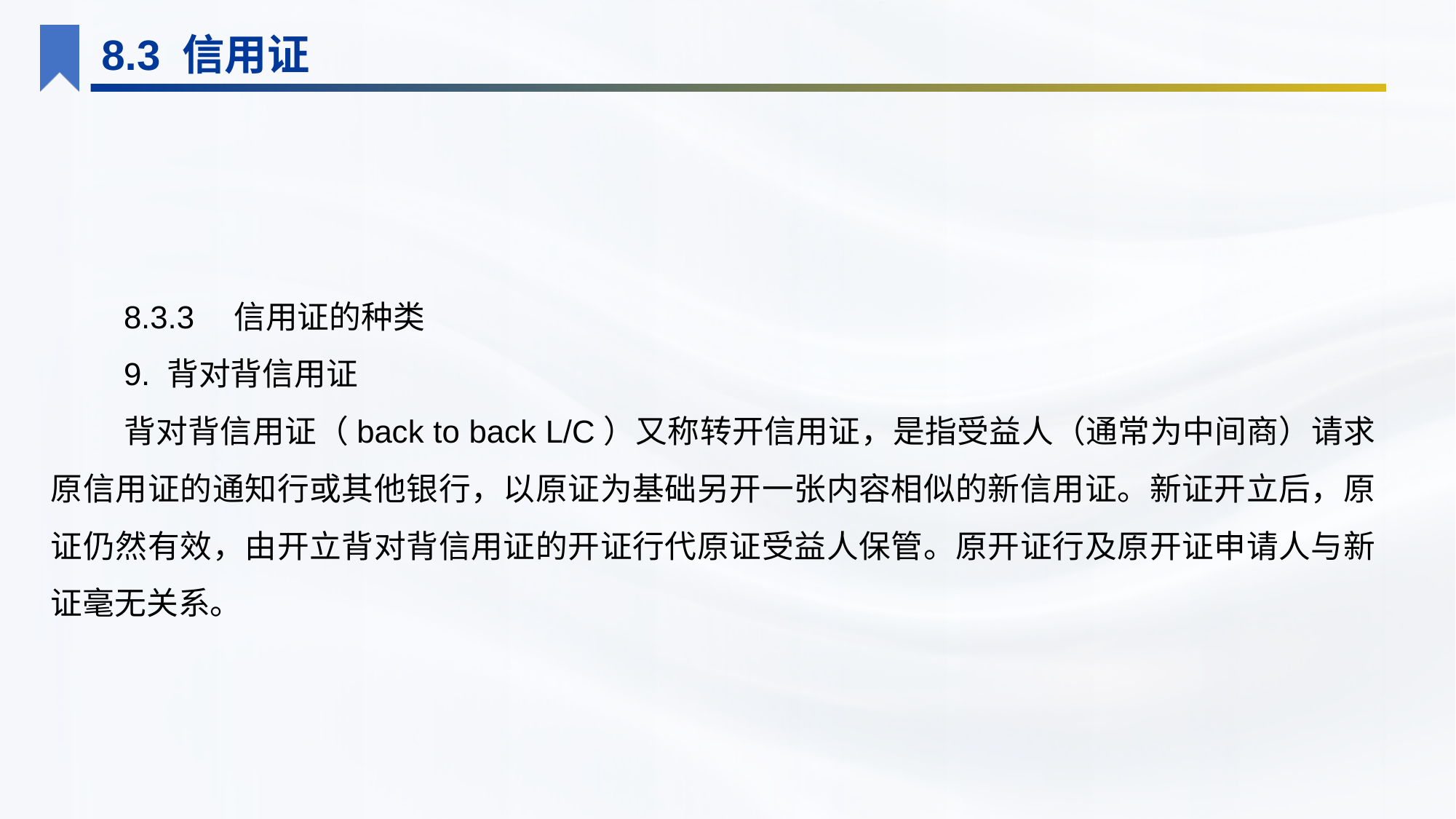

8.3 信用证
8.3.3　信用证的种类
9. 背对背信用证
背对背信用证（back to back L/C）又称转开信用证，是指受益人（通常为中间商）请求原信用证的通知行或其他银行，以原证为基础另开一张内容相似的新信用证。新证开立后，原证仍然有效，由开立背对背信用证的开证行代原证受益人保管。原开证行及原开证申请人与新证毫无关系。